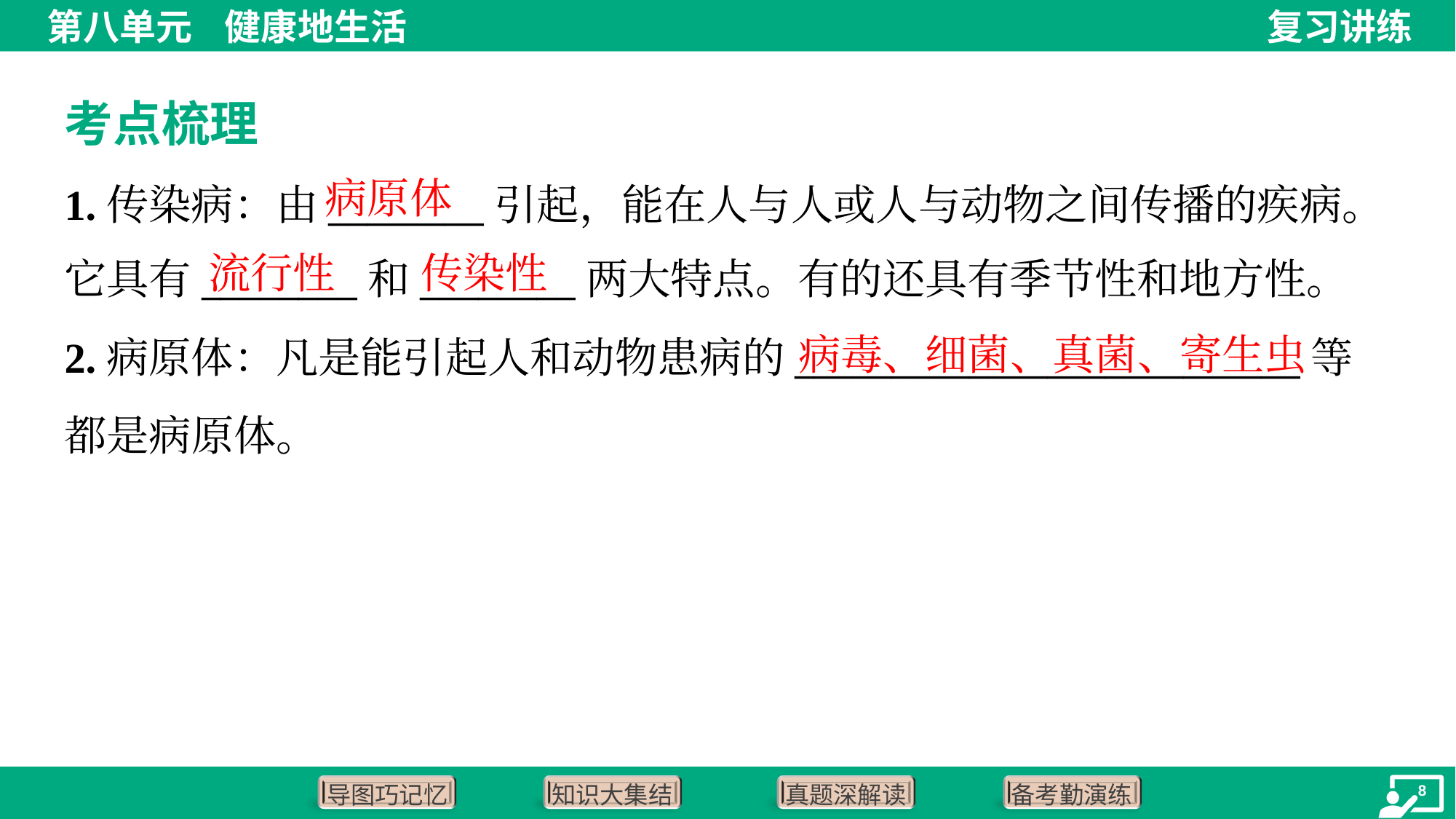

考点梳理
病原体
1.传染病：由________引起，能在人与人或人与动物之间传播的疾病。
它具有________和________两大特点。有的还具有季节性和地方性。
流行性
传染性
2.病原体：凡是能引起人和动物患病的__________________________等
都是病原体。
病毒、细菌、真菌、寄生虫